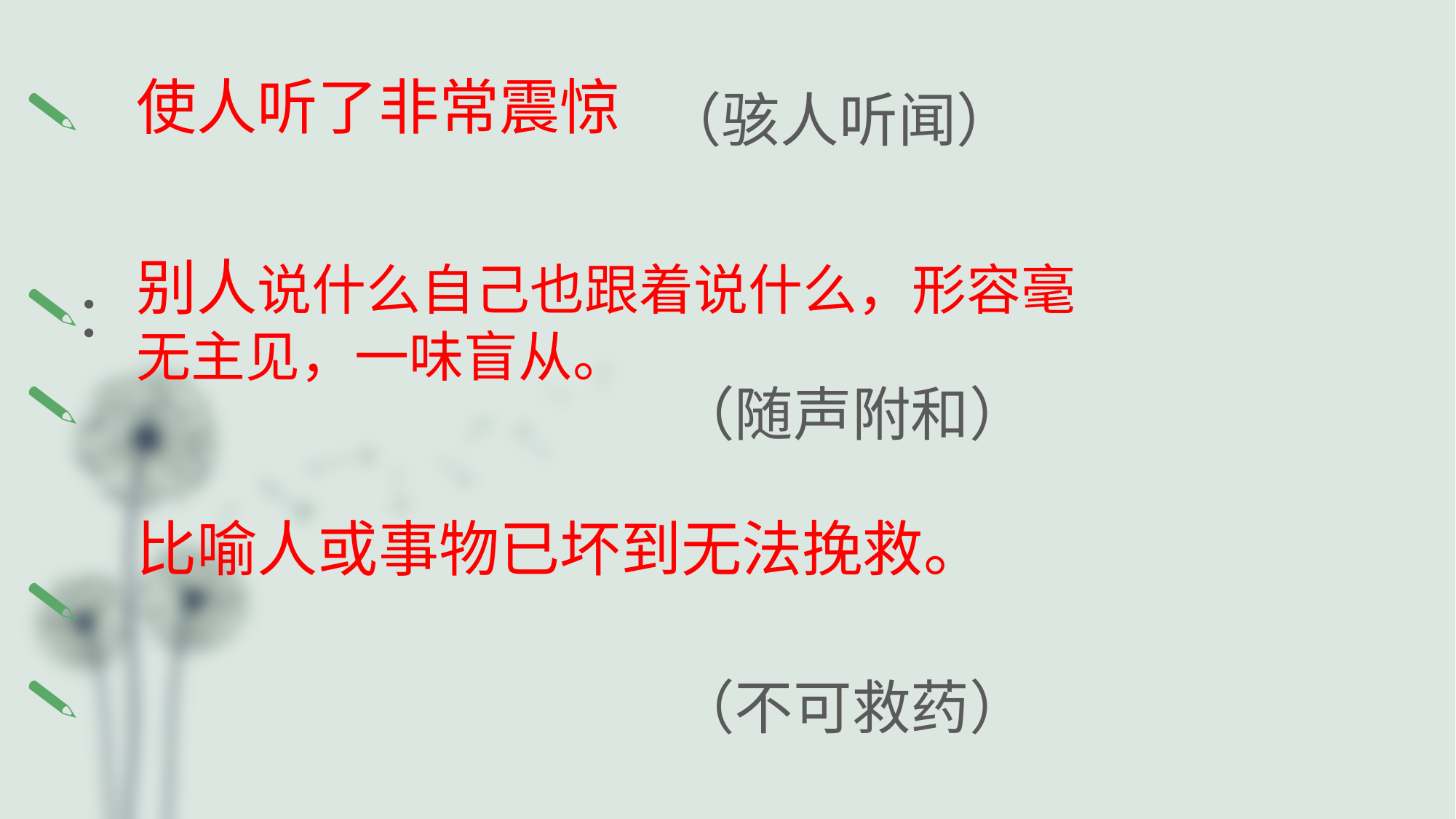

（骇人听闻）

：
                                             （随声附和）

                                             （不可救药）
使人听了非常震惊
别人说什么自己也跟着说什么，形容毫无主见，一味盲从。
比喻人或事物已坏到无法挽救。